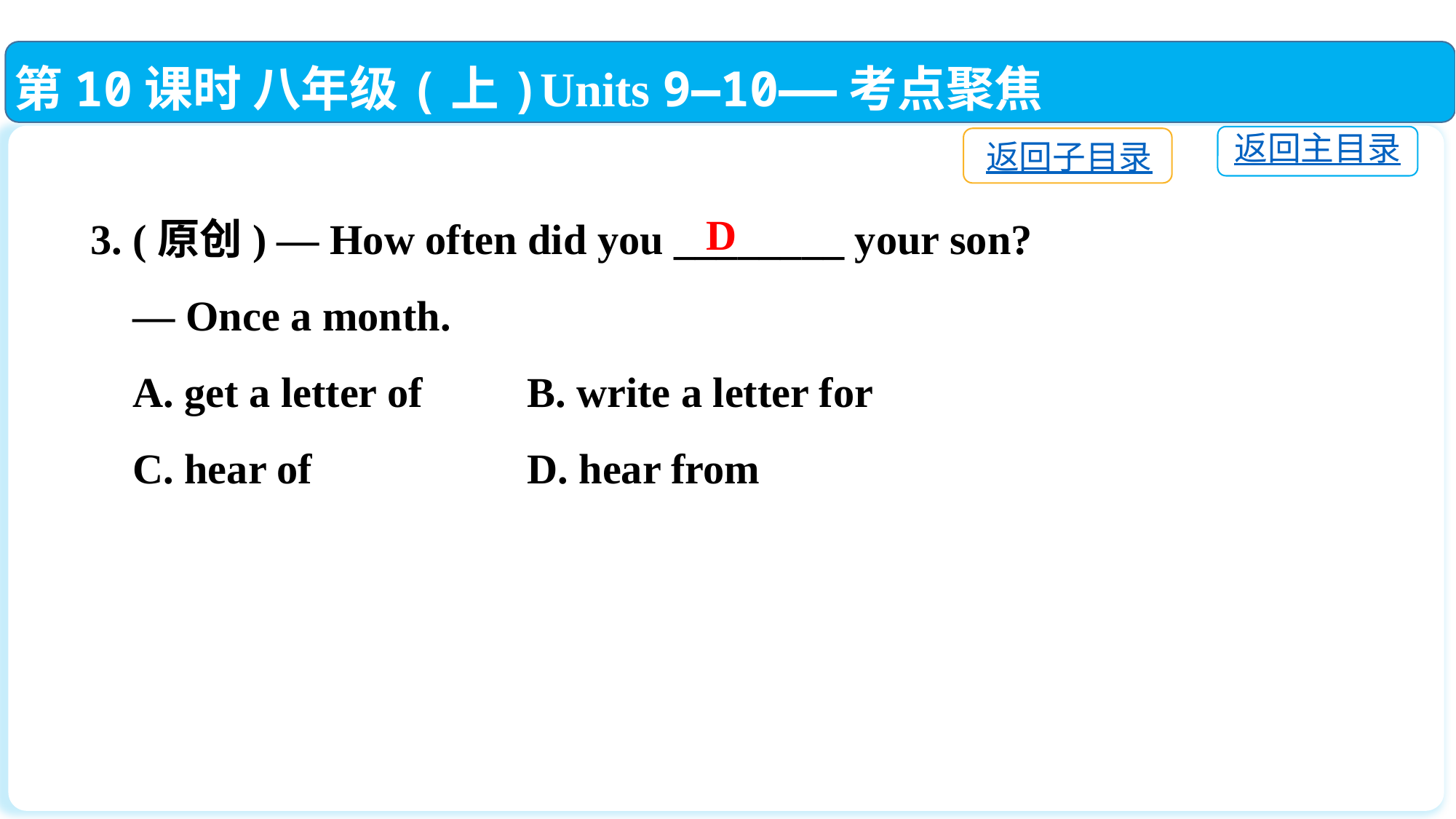

第10课时 八年级(上)Units 9—10——考点聚焦

返回主目录

返回子目录
3. (原创) — How often did you ________ your son?
    — Once a month.
    A. get a letter of 	B. write a letter for
    C. hear of		D. hear from
D